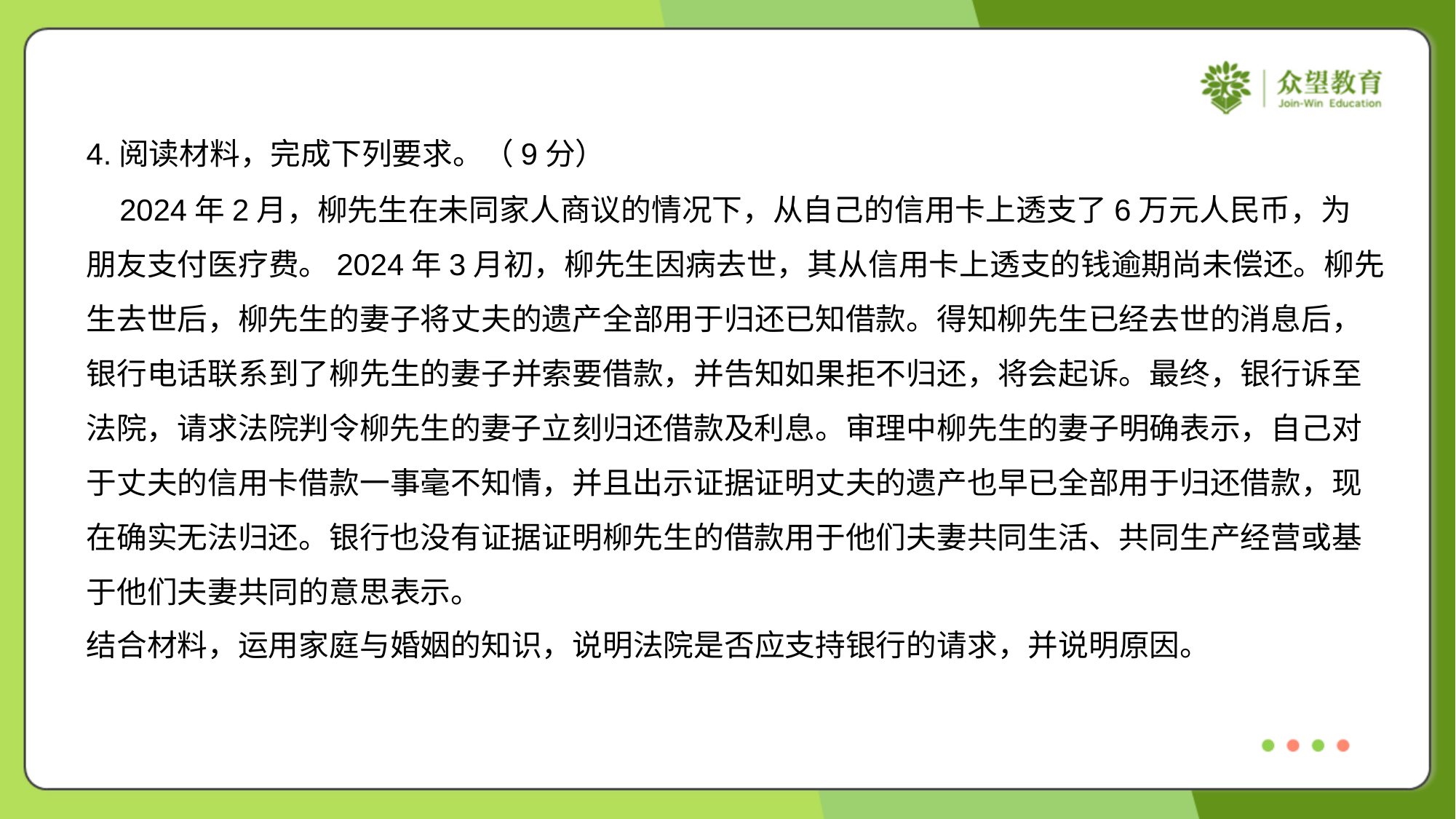

4.阅读材料，完成下列要求。（9分）
    2024年2月，柳先生在未同家人商议的情况下，从自己的信用卡上透支了6万元人民币，为
朋友支付医疗费。2024年3月初，柳先生因病去世，其从信用卡上透支的钱逾期尚未偿还。柳先
生去世后，柳先生的妻子将丈夫的遗产全部用于归还已知借款。得知柳先生已经去世的消息后，
银行电话联系到了柳先生的妻子并索要借款，并告知如果拒不归还，将会起诉。最终，银行诉至
法院，请求法院判令柳先生的妻子立刻归还借款及利息。审理中柳先生的妻子明确表示，自己对
于丈夫的信用卡借款一事毫不知情，并且出示证据证明丈夫的遗产也早已全部用于归还借款，现
在确实无法归还。银行也没有证据证明柳先生的借款用于他们夫妻共同生活、共同生产经营或基
于他们夫妻共同的意思表示。
结合材料，运用家庭与婚姻的知识，说明法院是否应支持银行的请求，并说明原因。